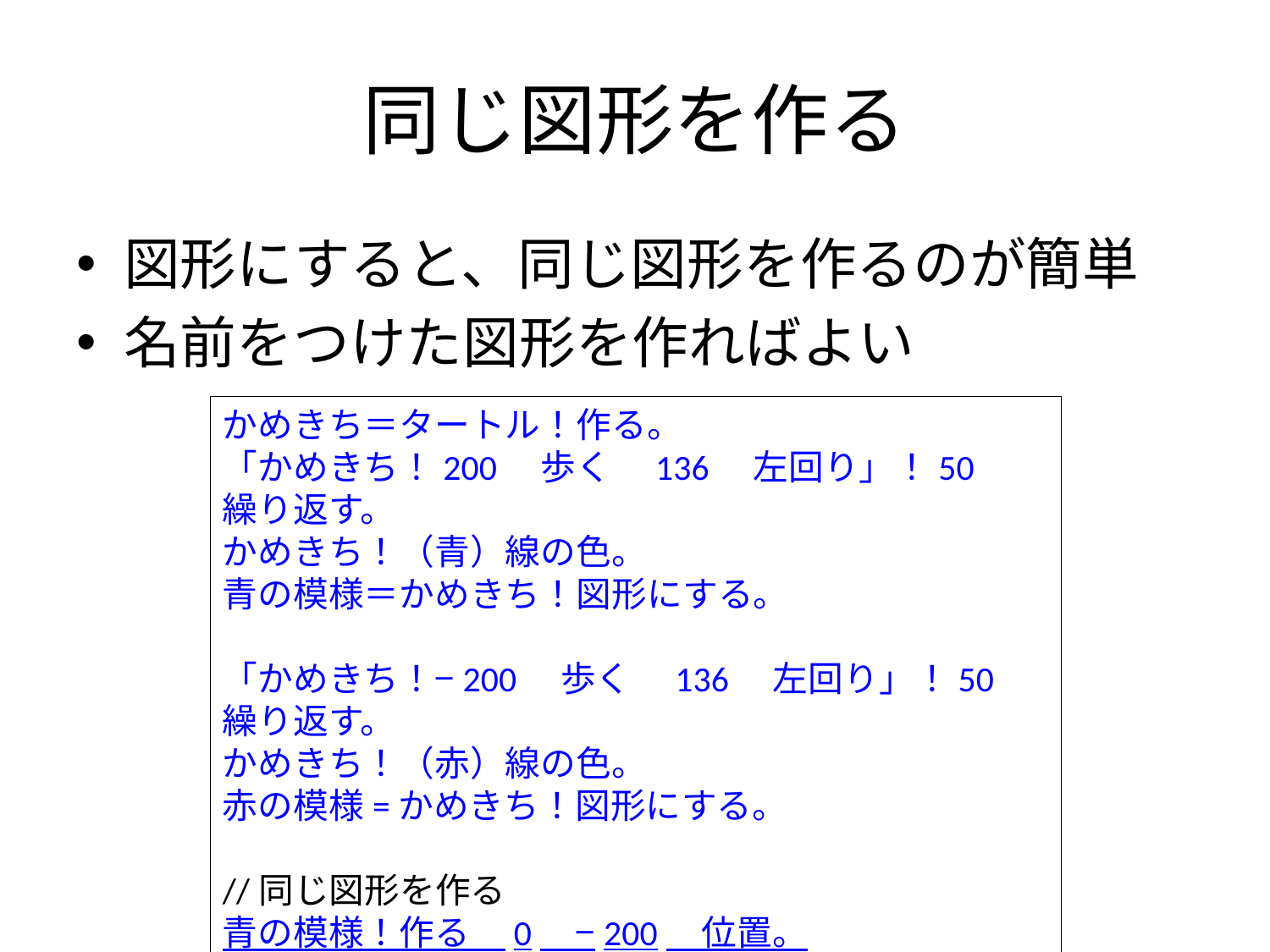

# 同じ図形を作る
図形にすると、同じ図形を作るのが簡単
名前をつけた図形を作ればよい
かめきち＝タートル！作る。
「かめきち！200　歩く　136　左回り」！50　繰り返す。
かめきち！（青）線の色。
青の模様＝かめきち！図形にする。

「かめきち！−200　歩く　136　左回り」！50　繰り返す。
かめきち！（赤）線の色。
赤の模様=かめきち！図形にする。

//同じ図形を作る
青の模様！作る　0　−200　位置。
赤の模様！作る　0　−200　位置。